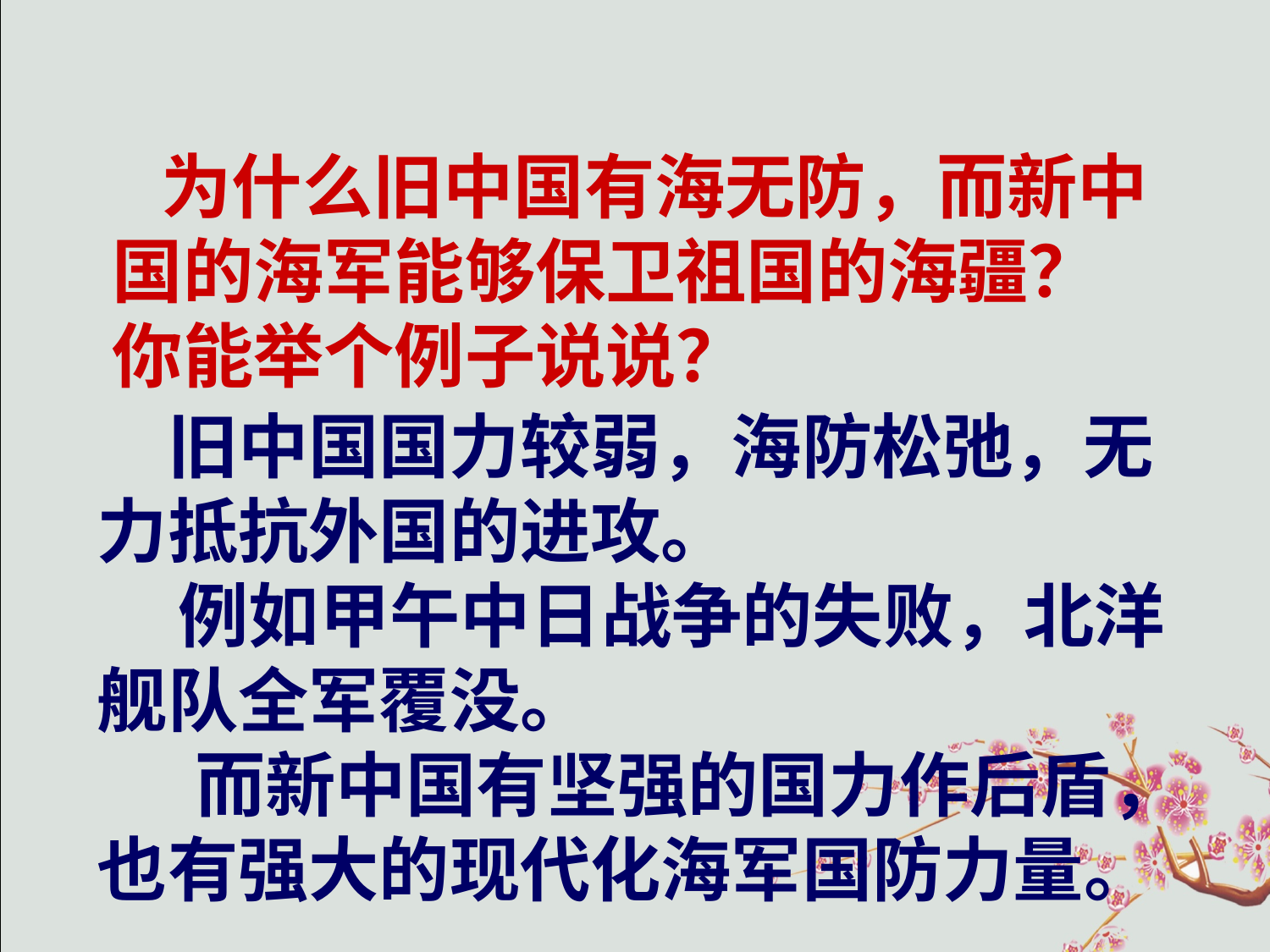

为什么旧中国有海无防，而新中国的海军能够保卫祖国的海疆？你能举个例子说说？
　旧中国国力较弱，海防松弛，无力抵抗外国的进攻。
    例如甲午中日战争的失败，北洋舰队全军覆没。
     而新中国有坚强的国力作后盾，也有强大的现代化海军国防力量。